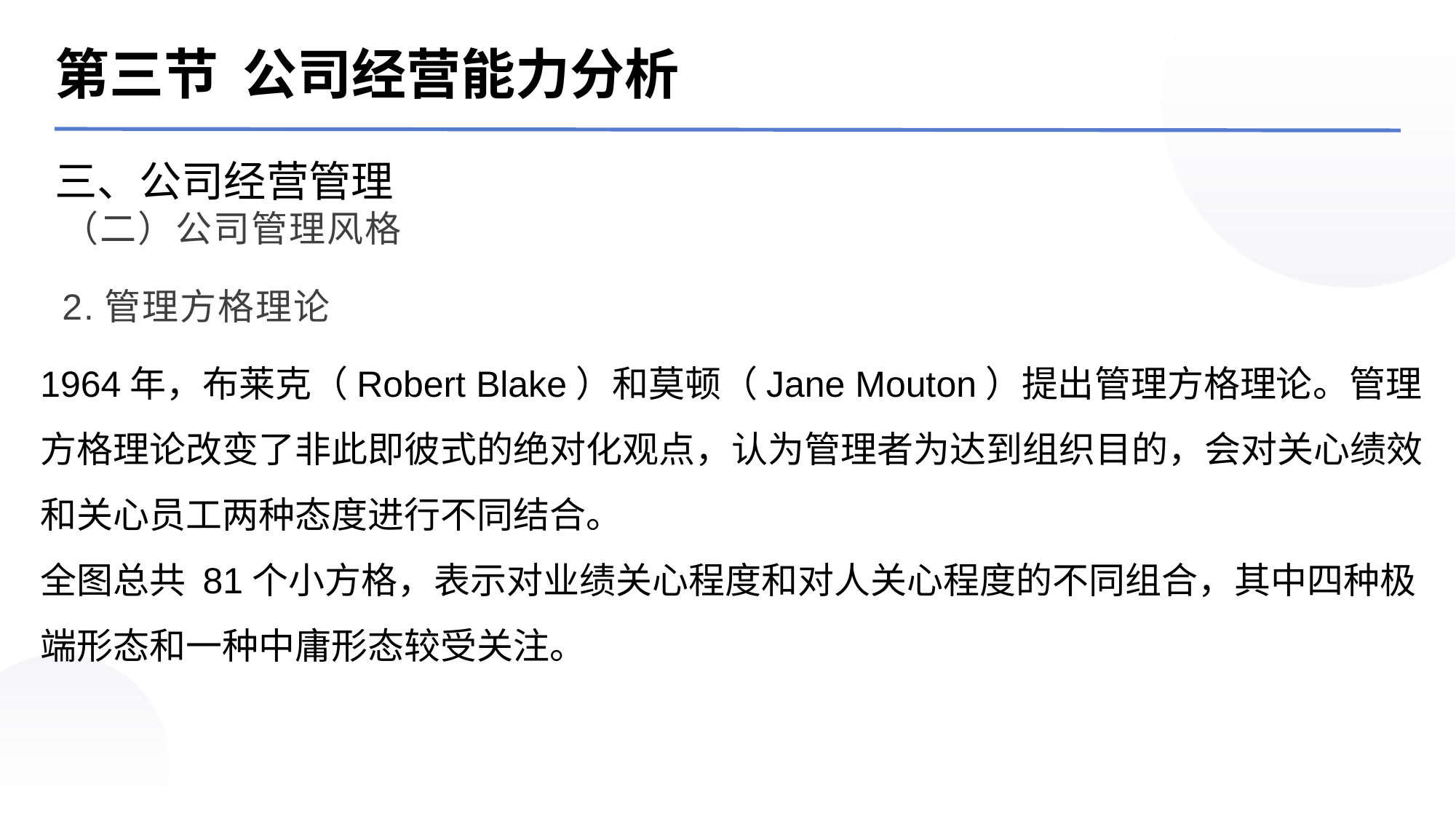

第三节  公司经营能力分析
三、公司经营管理
（二）公司管理风格
2.管理方格理论
1964年，布莱克（Robert Blake）和莫顿（Jane Mouton）提出管理方格理论。管理方格理论改变了非此即彼式的绝对化观点，认为管理者为达到组织目的，会对关心绩效和关心员工两种态度进行不同结合。
全图总共 81个小方格，表示对业绩关心程度和对人关心程度的不同组合，其中四种极端形态和一种中庸形态较受关注。

59